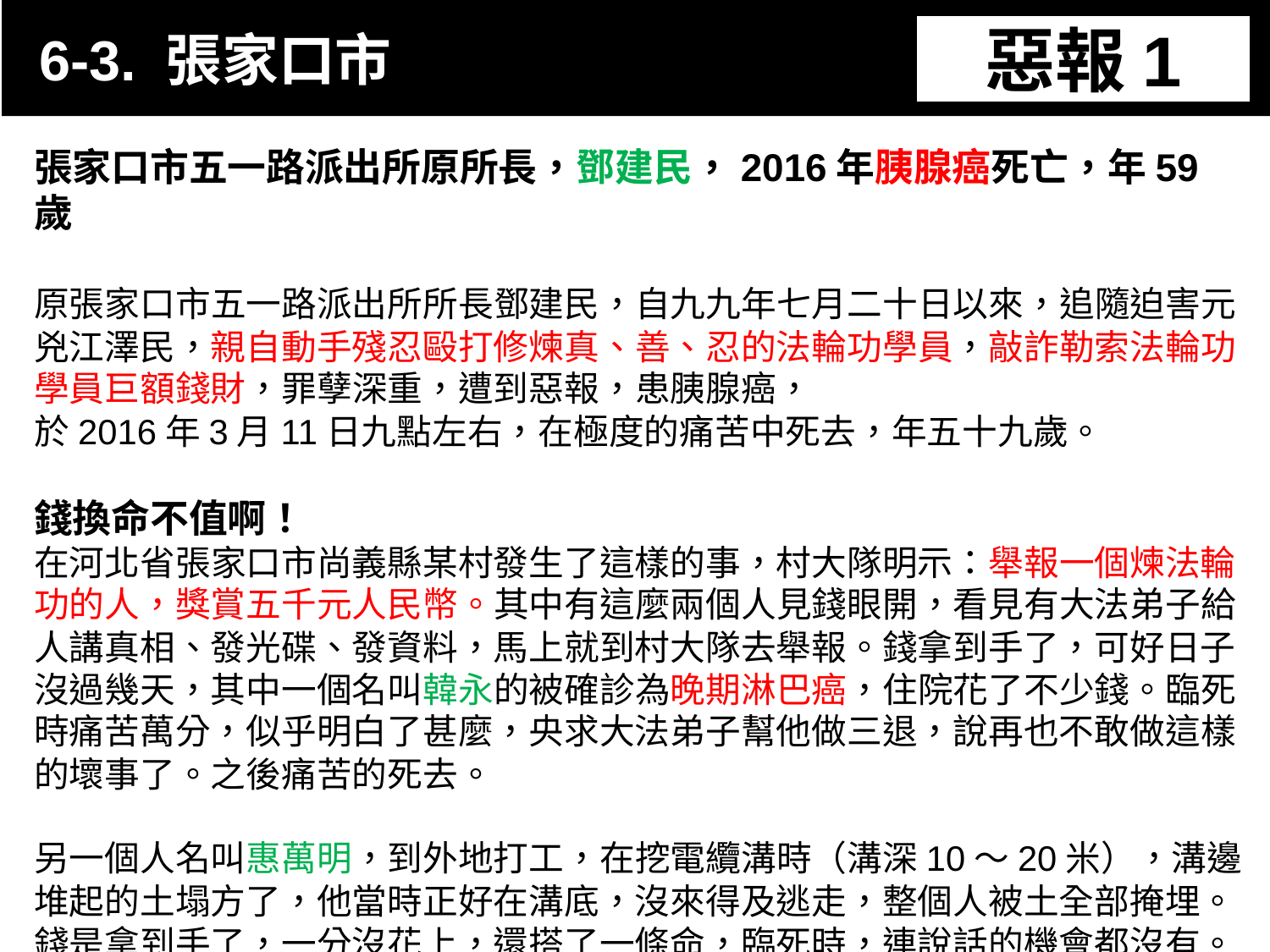

6-3. 張家口市
惡報1

11-3. XX市官員惡報實例
張家口市五一路派出所原所長，鄧建民，2016年胰腺癌死亡，年59歲

原張家口市五一路派出所所長鄧建民，自九九年七月二十日以來，追隨迫害元兇江澤民，親自動手殘忍毆打修煉真、善、忍的法輪功學員，敲詐勒索法輪功學員巨額錢財，罪孽深重，遭到惡報，患胰腺癌，
於2016年3月11日九點左右，在極度的痛苦中死去，年五十九歲。

錢換命不值啊！
在河北省張家口市尚義縣某村發生了這樣的事，村大隊明示：舉報一個煉法輪功的人，獎賞五千元人民幣。其中有這麼兩個人見錢眼開，看見有大法弟子給人講真相、發光碟、發資料，馬上就到村大隊去舉報。錢拿到手了，可好日子沒過幾天，其中一個名叫韓永的被確診為晚期淋巴癌，住院花了不少錢。臨死時痛苦萬分，似乎明白了甚麼，央求大法弟子幫他做三退，說再也不敢做這樣的壞事了。之後痛苦的死去。

另一個人名叫惠萬明，到外地打工，在挖電纜溝時（溝深10～20米），溝邊堆起的土塌方了，他當時正好在溝底，沒來得及逃走，整個人被土全部掩埋。
錢是拿到手了，一分沒花上，還搭了一條命，臨死時，連說話的機會都沒有。